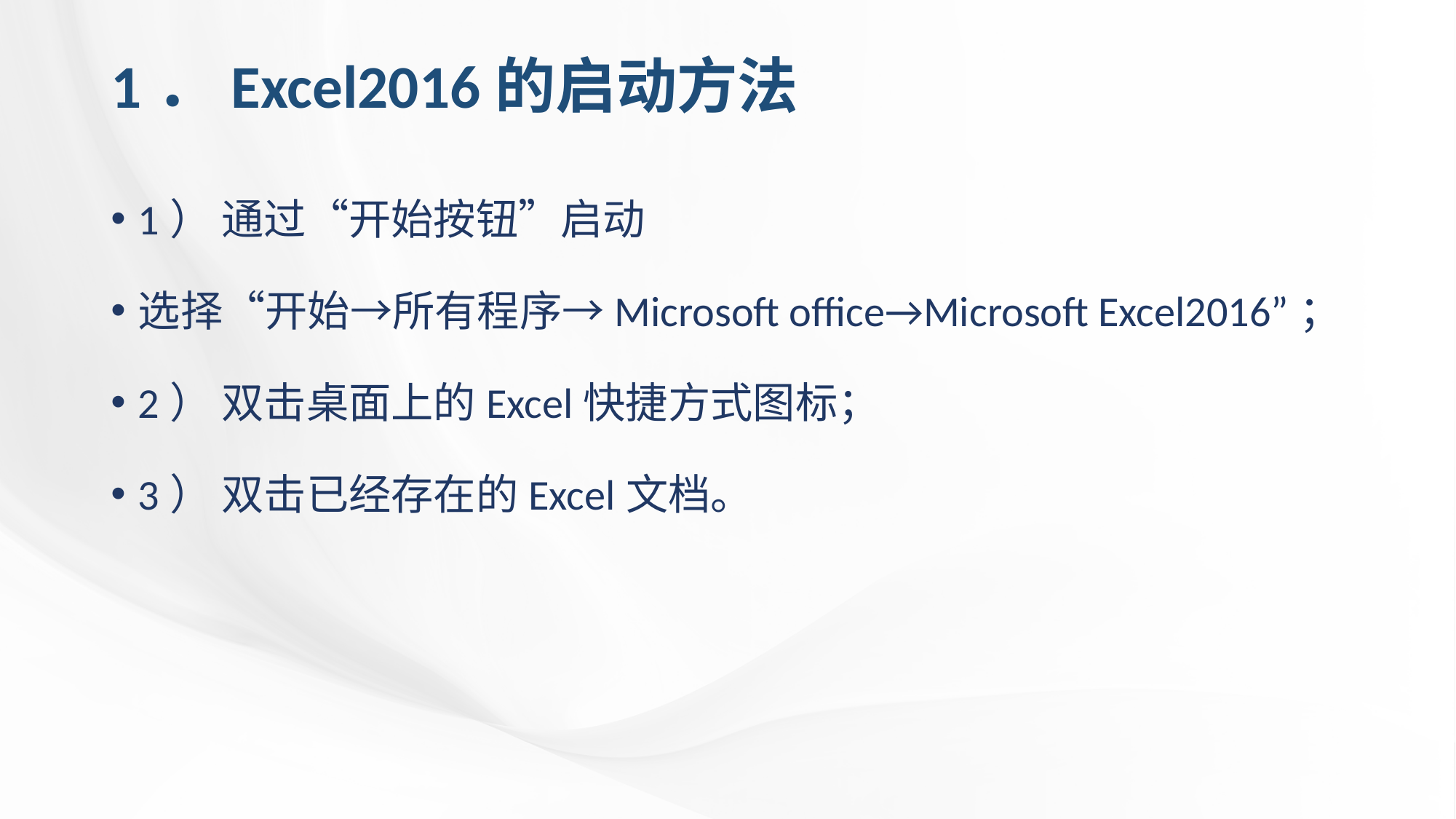

# 1．Excel2016的启动方法
1） 通过“开始按钮”启动
选择“开始→所有程序→Microsoft office→Microsoft Excel2016”；
2） 双击桌面上的Excel快捷方式图标；
3） 双击已经存在的Excel文档。